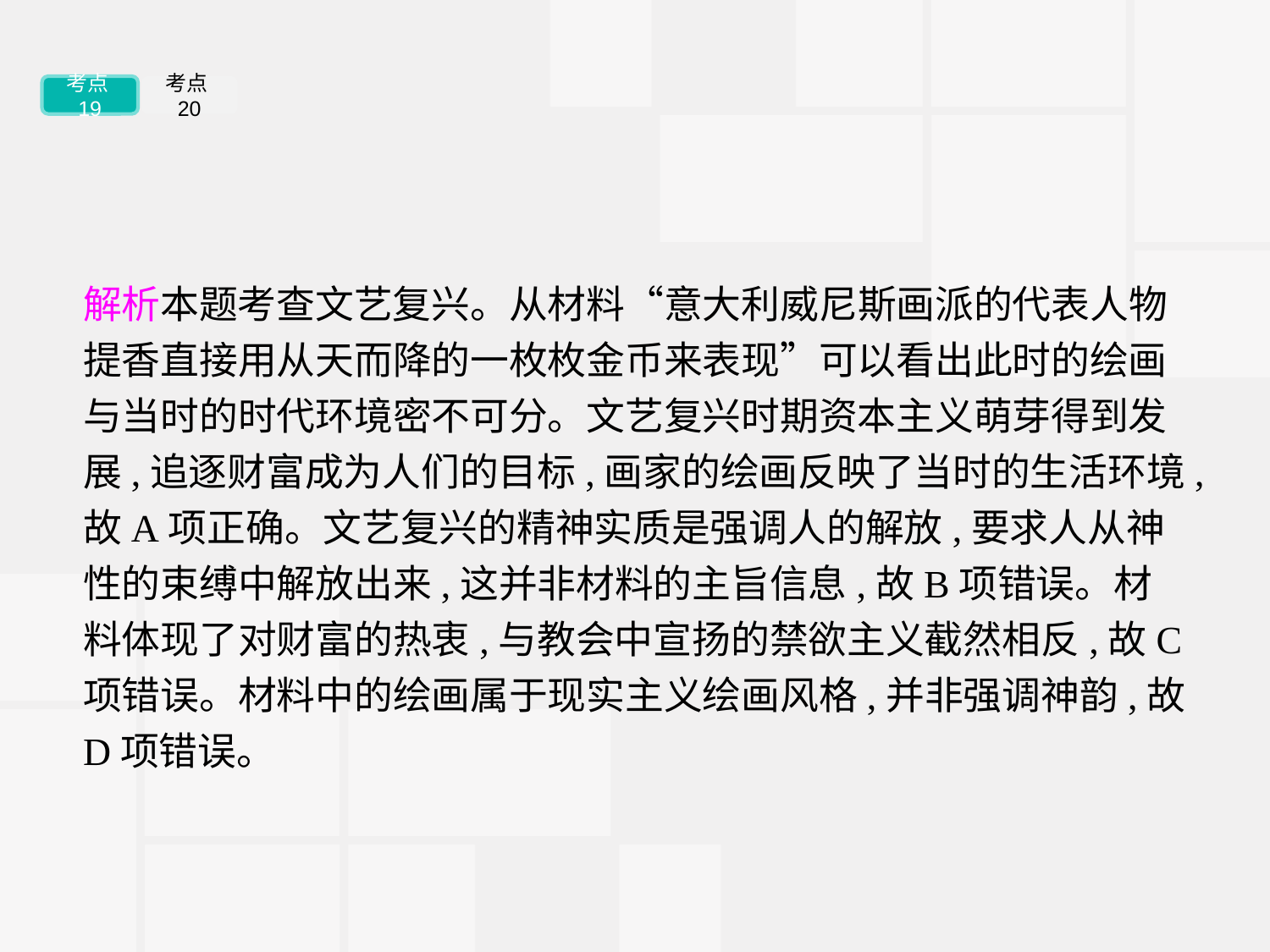

考点19
考点20
解析本题考查文艺复兴。从材料“意大利威尼斯画派的代表人物提香直接用从天而降的一枚枚金币来表现”可以看出此时的绘画与当时的时代环境密不可分。文艺复兴时期资本主义萌芽得到发展,追逐财富成为人们的目标,画家的绘画反映了当时的生活环境,故A项正确。文艺复兴的精神实质是强调人的解放,要求人从神性的束缚中解放出来,这并非材料的主旨信息,故B项错误。材料体现了对财富的热衷,与教会中宣扬的禁欲主义截然相反,故C项错误。材料中的绘画属于现实主义绘画风格,并非强调神韵,故D项错误。